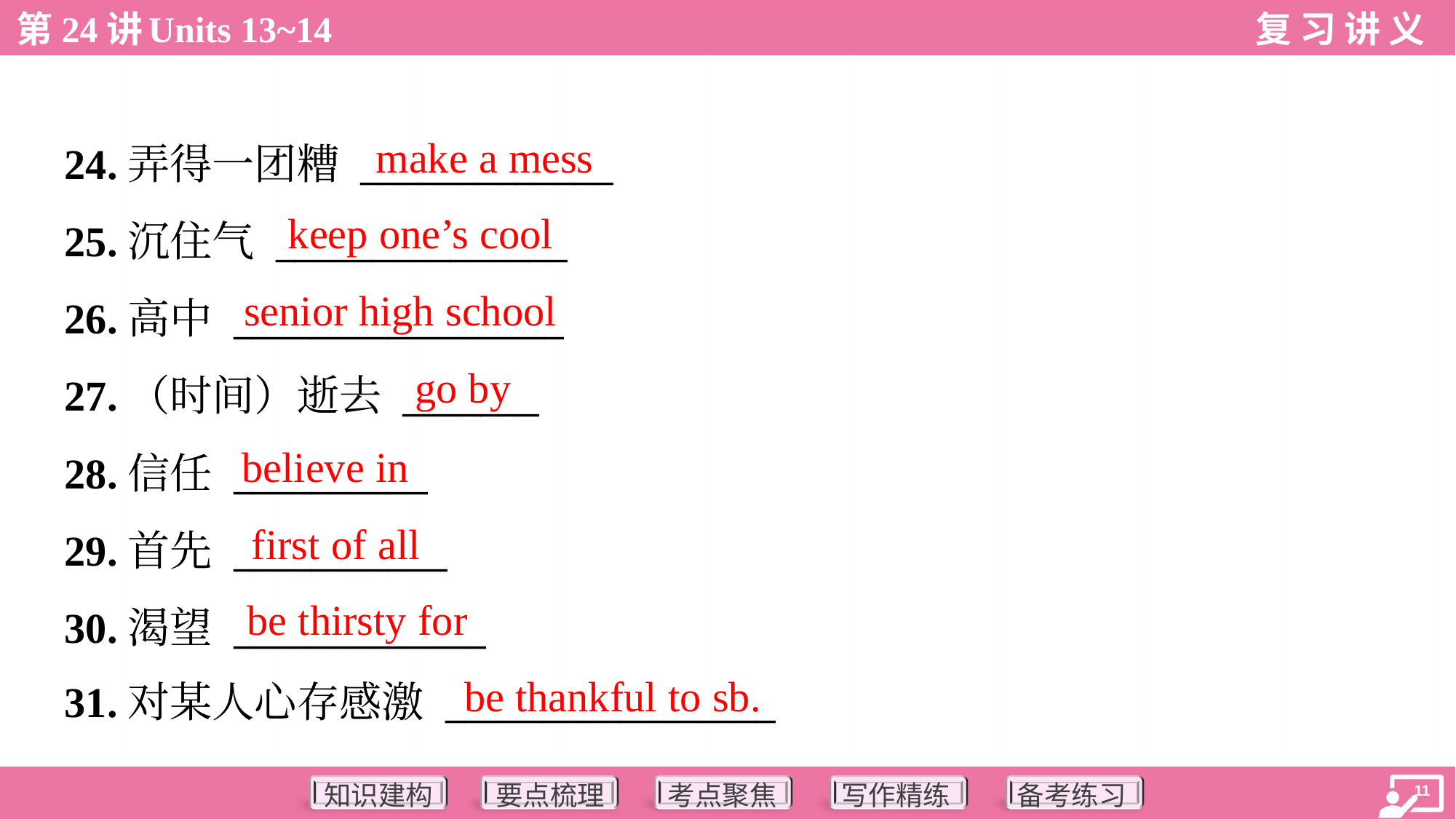

make a mess
24.弄得一团糟 _____________
25.沉住气 _______________
26.高中 _________________
27.（时间）逝去 _______
28.信任 __________
29.首先 ___________
30.渴望 _____________
31.对某人心存感激 _________________
keep one’s cool
senior high school
go by
believe in
first of all
be thirsty for
be thankful to sb.